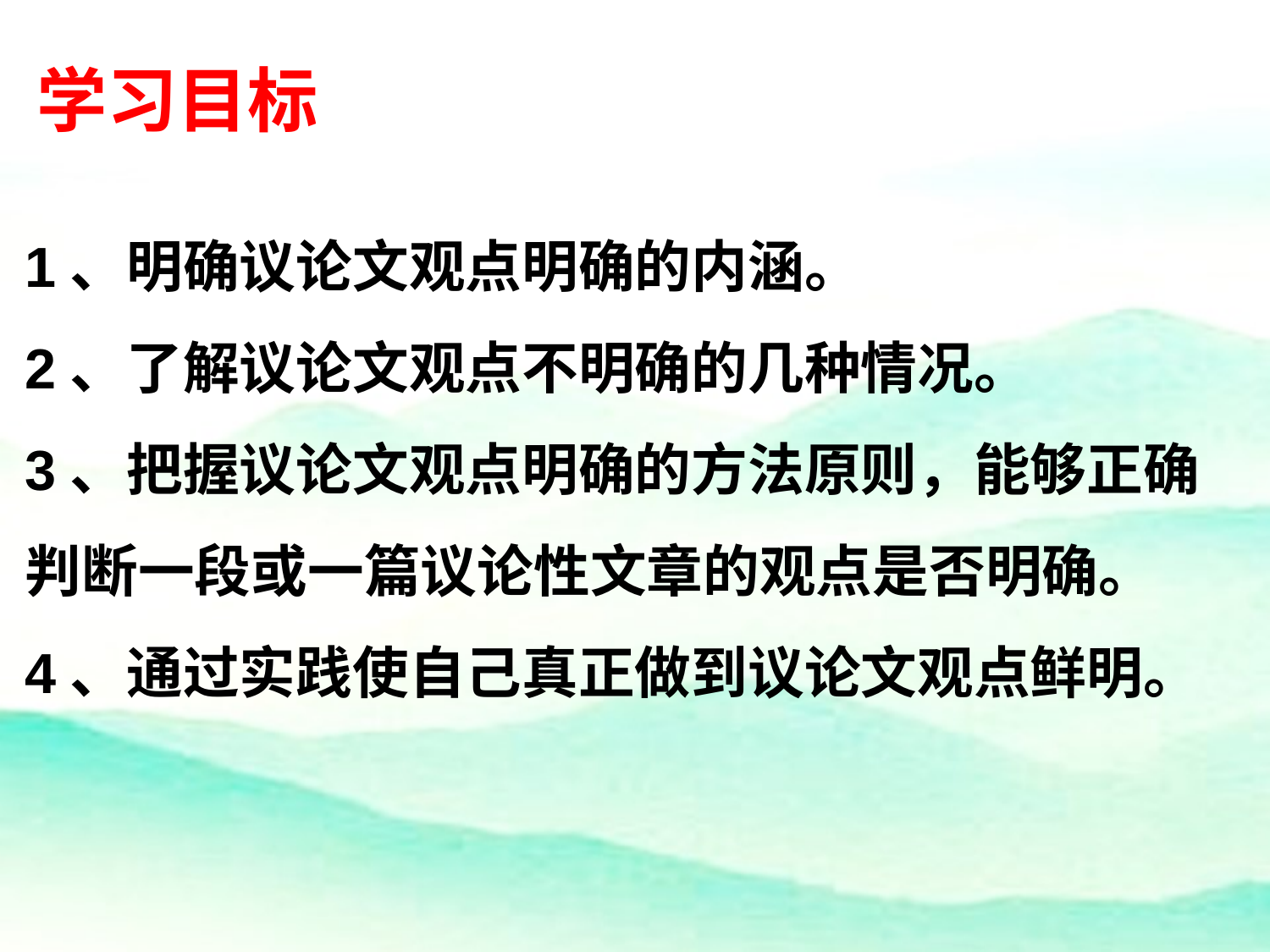

学习目标
1、明确议论文观点明确的内涵。
2、了解议论文观点不明确的几种情况。
3、把握议论文观点明确的方法原则，能够正确判断一段或一篇议论性文章的观点是否明确。
4、通过实践使自己真正做到议论文观点鲜明。